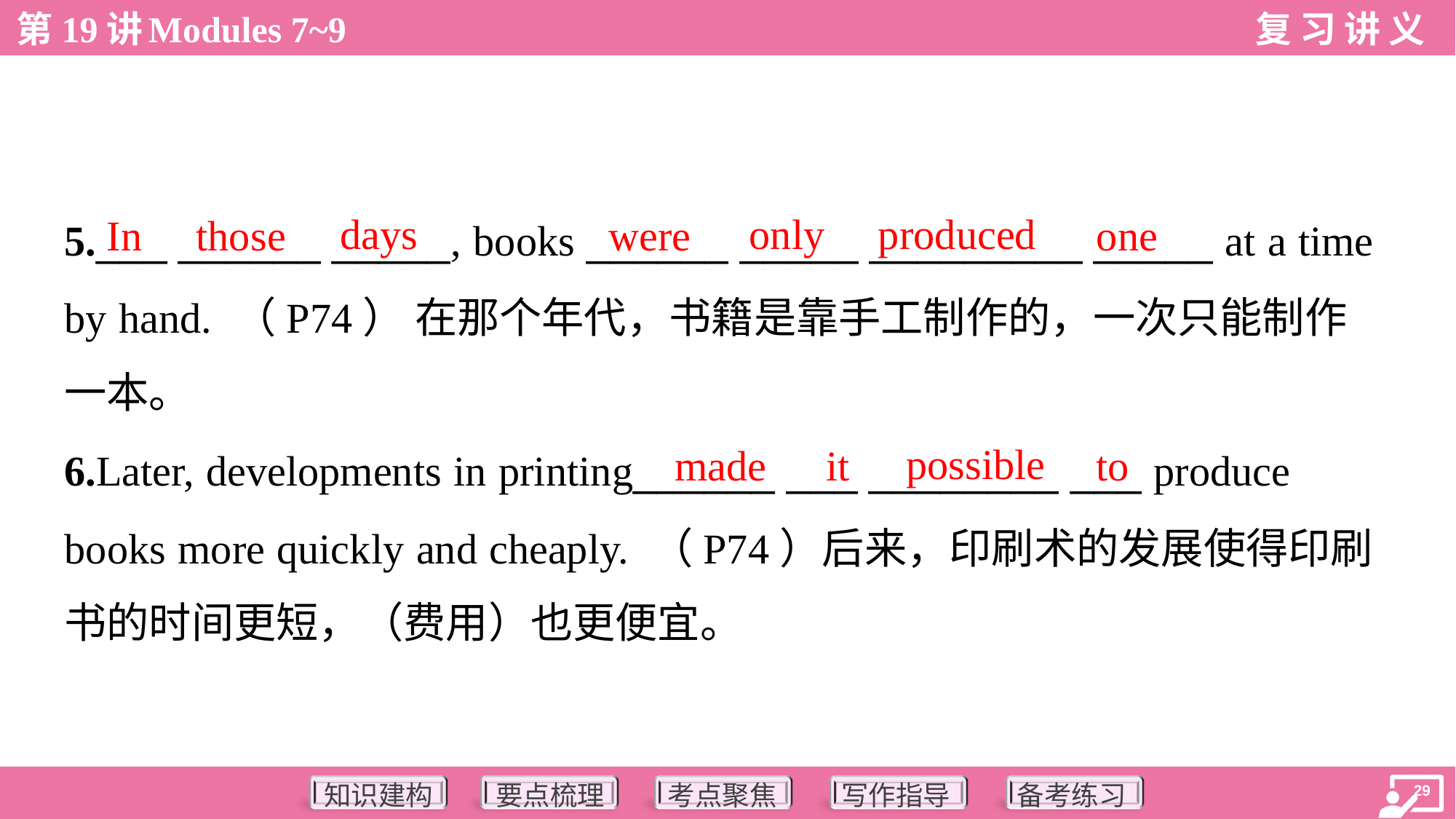

days
only
produced
In
those
were
one
5.___ ______ _____, books ______ _____ _________ _____ at a time
by hand. （P74） 在那个年代，书籍是靠手工制作的，一次只能制作
一本。
possible
made
it
to
6.Later, developments in printing______ ___ ________ ___ produce
books more quickly and cheaply. （P74）后来，印刷术的发展使得印刷
书的时间更短，（费用）也更便宜。